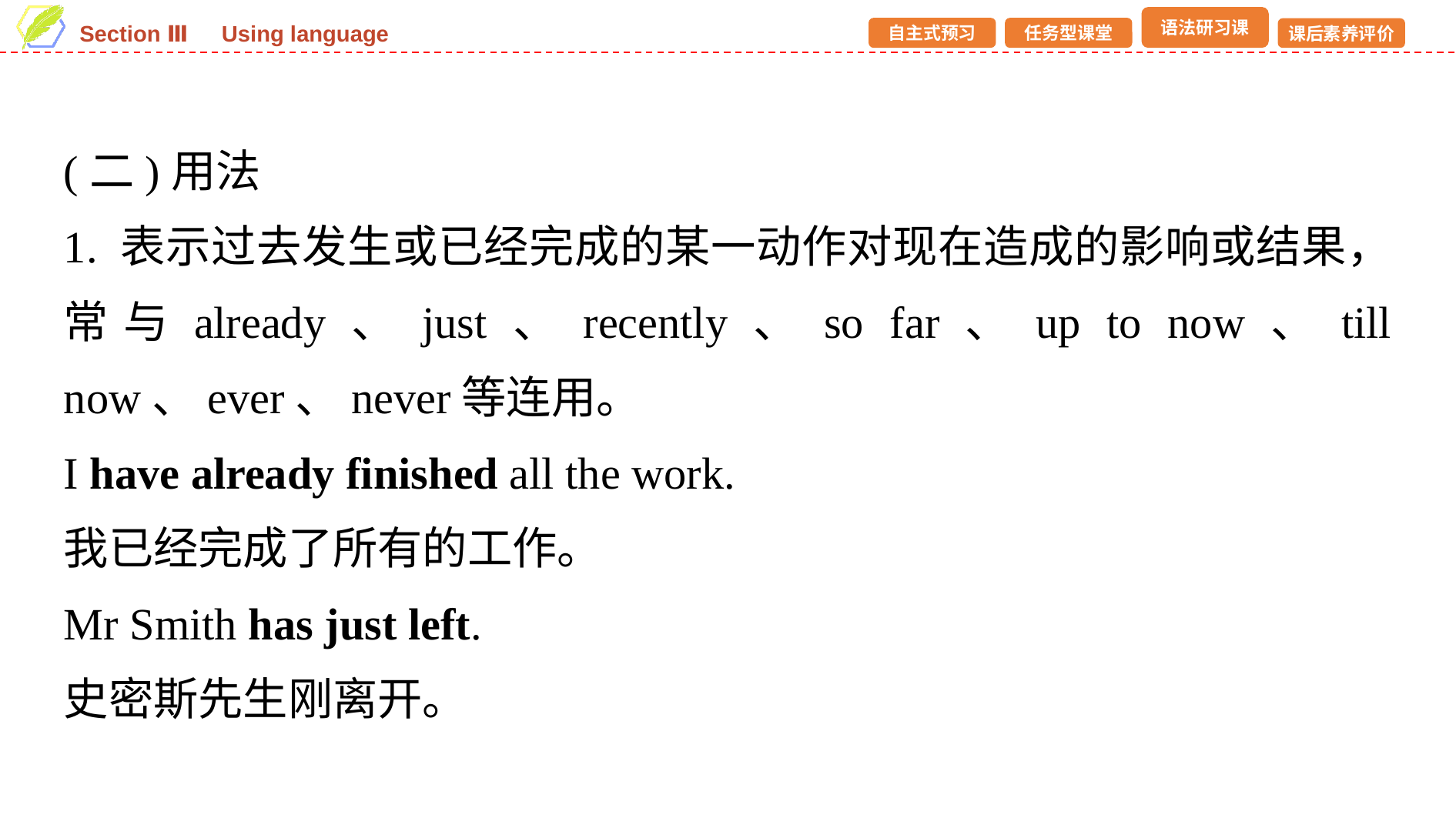

(二)用法
1. 表示过去发生或已经完成的某一动作对现在造成的影响或结果，常与already、just、recently、so far、up to now、till now、ever、never等连用。
I have already finished all the work.
我已经完成了所有的工作。
Mr Smith has just left.
史密斯先生刚离开。